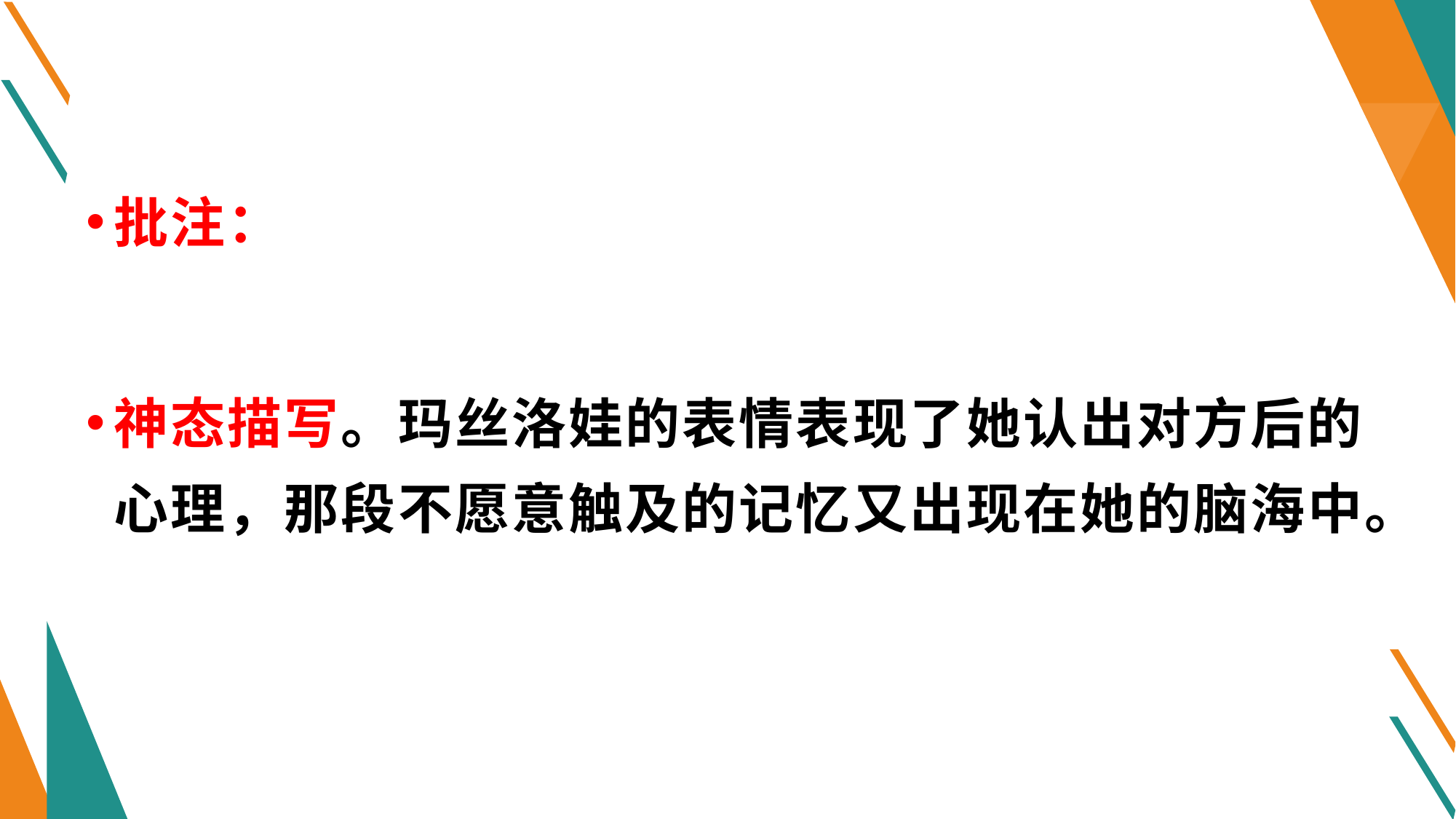

批注：

神态描写。玛丝洛娃的表情表现了她认出对方后的心理，那段不愿意触及的记忆又出现在她的脑海中。